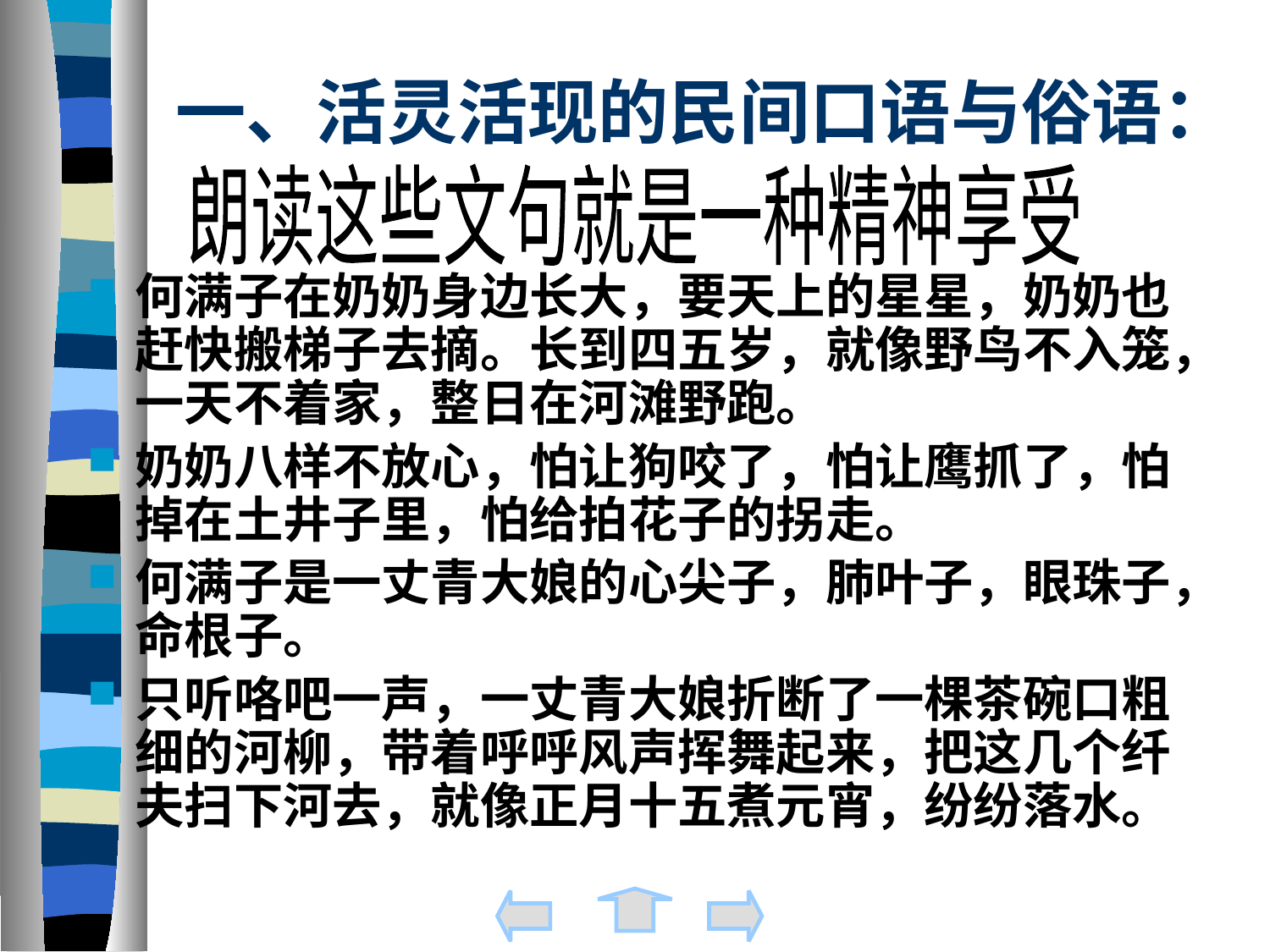

# 一、活灵活现的民间口语与俗语：
朗读这些文句就是一种精神享受
何满子在奶奶身边长大，要天上的星星，奶奶也赶快搬梯子去摘。长到四五岁，就像野鸟不入笼，一天不着家，整日在河滩野跑。
奶奶八样不放心，怕让狗咬了，怕让鹰抓了，怕掉在土井子里，怕给拍花子的拐走。
何满子是一丈青大娘的心尖子，肺叶子，眼珠子，命根子。
只听咯吧一声，一丈青大娘折断了一棵茶碗口粗细的河柳，带着呼呼风声挥舞起来，把这几个纤夫扫下河去，就像正月十五煮元宵，纷纷落水。